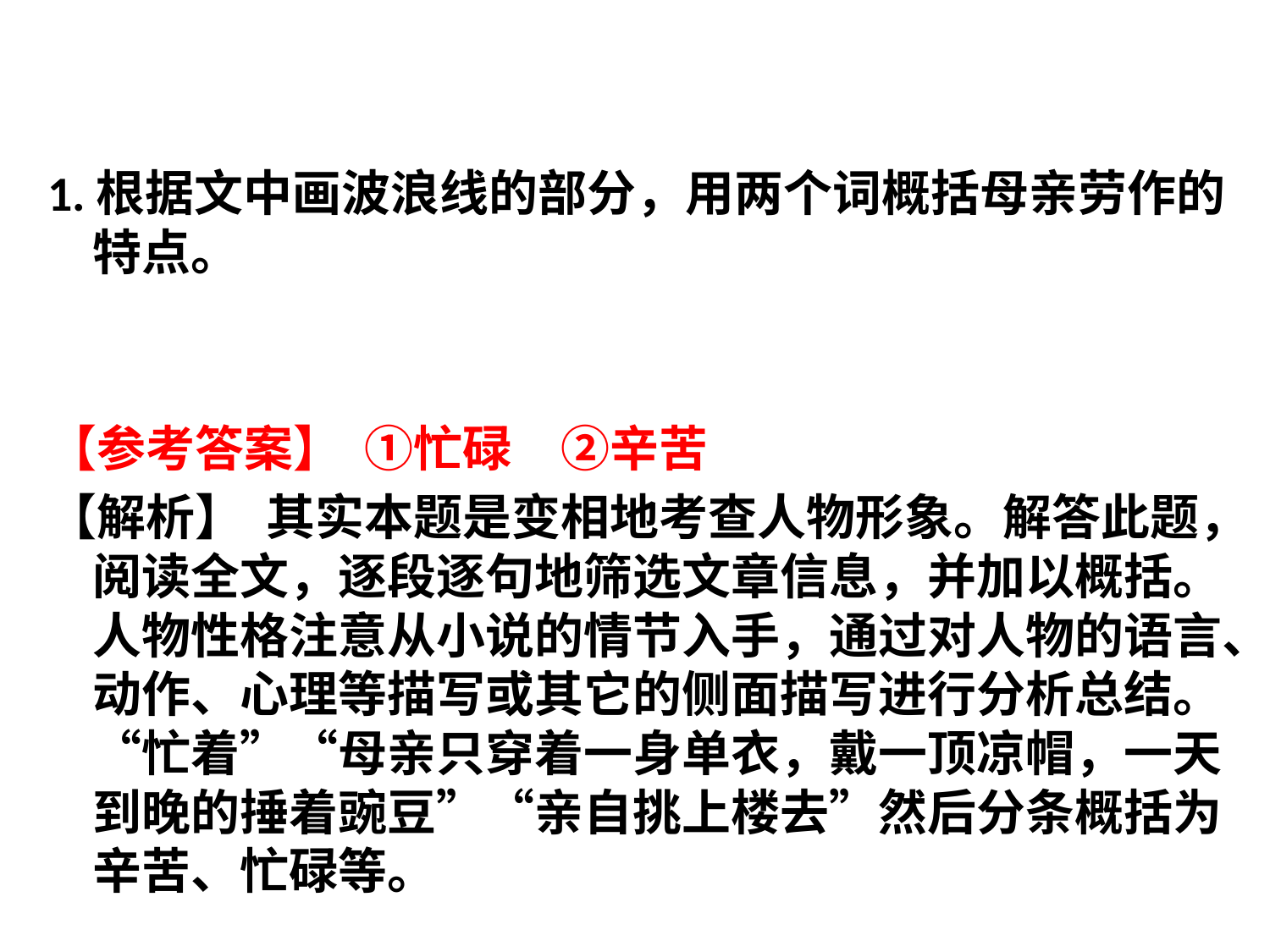

#
1.根据文中画波浪线的部分，用两个词概括母亲劳作的特点。

【参考答案】  ①忙碌　②辛苦
【解析】  其实本题是变相地考查人物形象。解答此题，阅读全文，逐段逐句地筛选文章信息，并加以概括。人物性格注意从小说的情节入手，通过对人物的语言、动作、心理等描写或其它的侧面描写进行分析总结。“忙着”“母亲只穿着一身单衣，戴一顶凉帽，一天到晚的捶着豌豆”“亲自挑上楼去”然后分条概括为辛苦、忙碌等。